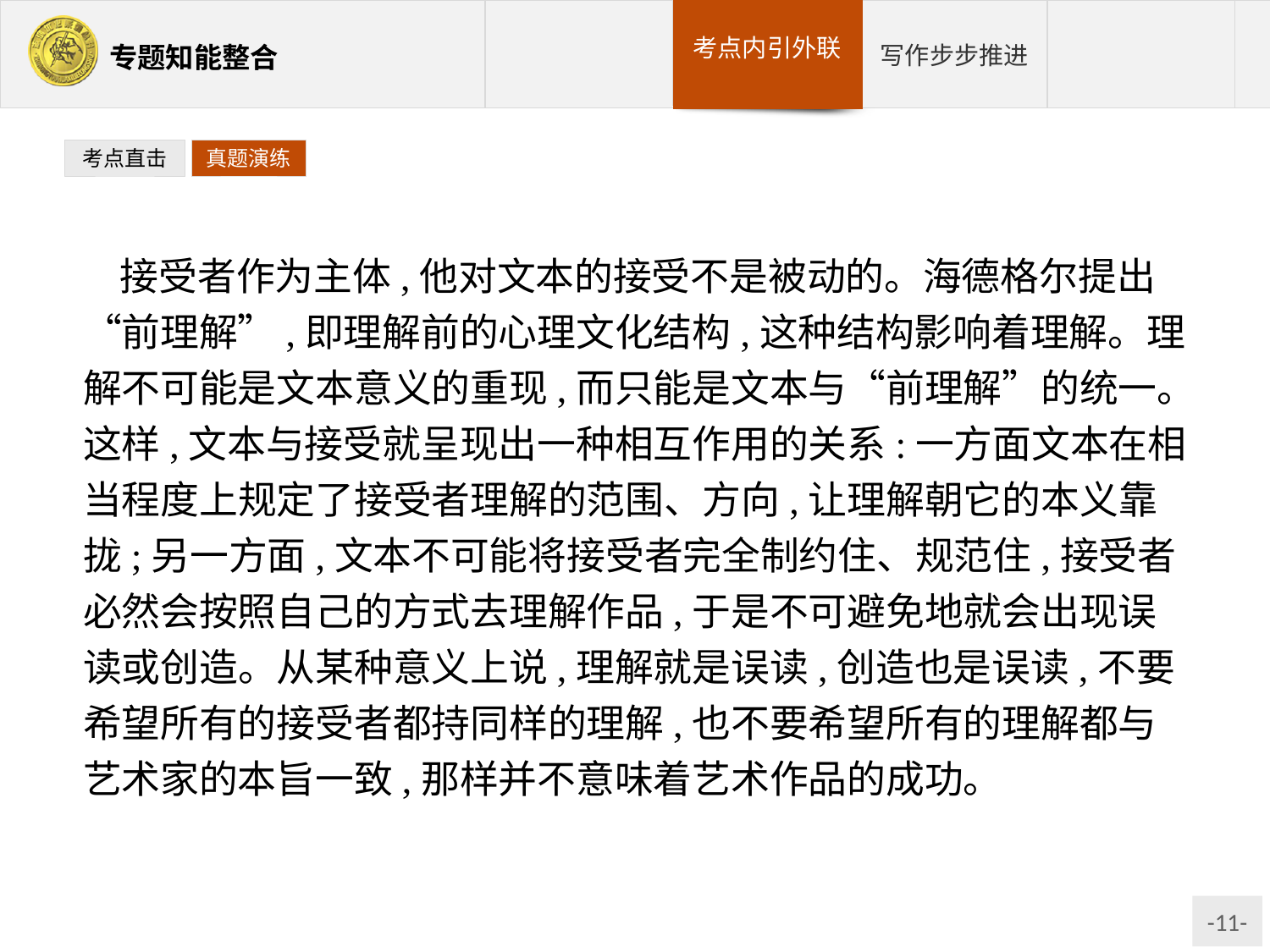

考点直击
真题演练
接受者作为主体,他对文本的接受不是被动的。海德格尔提出“前理解”,即理解前的心理文化结构,这种结构影响着理解。理解不可能是文本意义的重现,而只能是文本与“前理解”的统一。这样,文本与接受就呈现出一种相互作用的关系:一方面文本在相当程度上规定了接受者理解的范围、方向,让理解朝它的本义靠拢;另一方面,文本不可能将接受者完全制约住、规范住,接受者必然会按照自己的方式去理解作品,于是不可避免地就会出现误读或创造。从某种意义上说,理解就是误读,创造也是误读,不要希望所有的接受者都持同样的理解,也不要希望所有的理解都与艺术家的本旨一致,那样并不意味着艺术作品的成功。